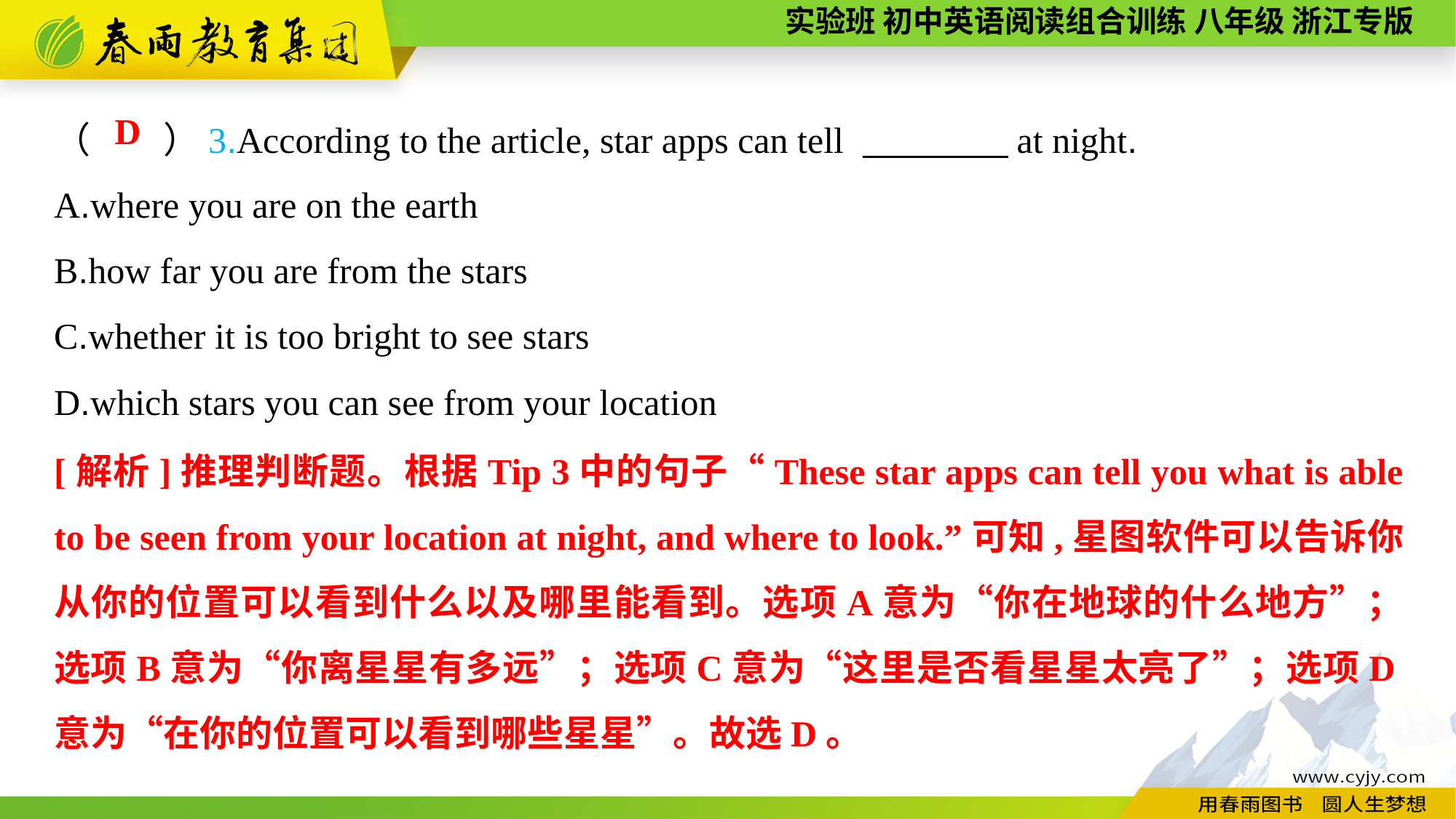

（　　）3.According to the article, star apps can tell 　　　　at night.
A.where you are on the earth
B.how far you are from the stars
C.whether it is too bright to see stars
D.which stars you can see from your location
D
[解析]推理判断题。根据Tip 3中的句子“These star apps can tell you what is able to be seen from your location at night, and where to look.”可知,星图软件可以告诉你从你的位置可以看到什么以及哪里能看到。选项A意为“你在地球的什么地方”；选项B意为“你离星星有多远”；选项C意为“这里是否看星星太亮了”；选项D意为“在你的位置可以看到哪些星星”。故选D。